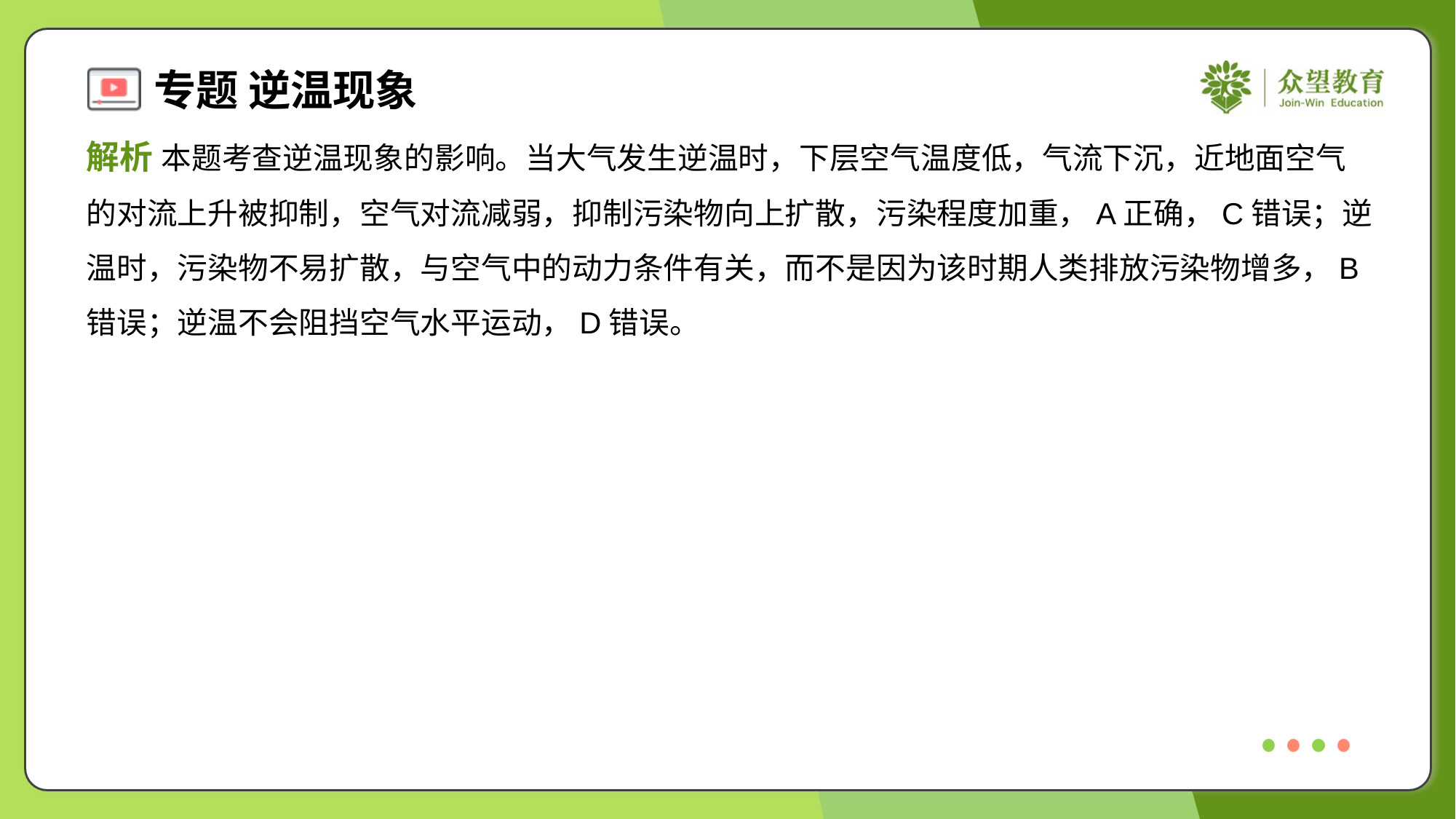

解析 本题考查逆温现象的影响。当大气发生逆温时，下层空气温度低，气流下沉，近地面空气
的对流上升被抑制，空气对流减弱，抑制污染物向上扩散，污染程度加重，A正确，C错误；逆
温时，污染物不易扩散，与空气中的动力条件有关，而不是因为该时期人类排放污染物增多，B
错误；逆温不会阻挡空气水平运动，D错误。